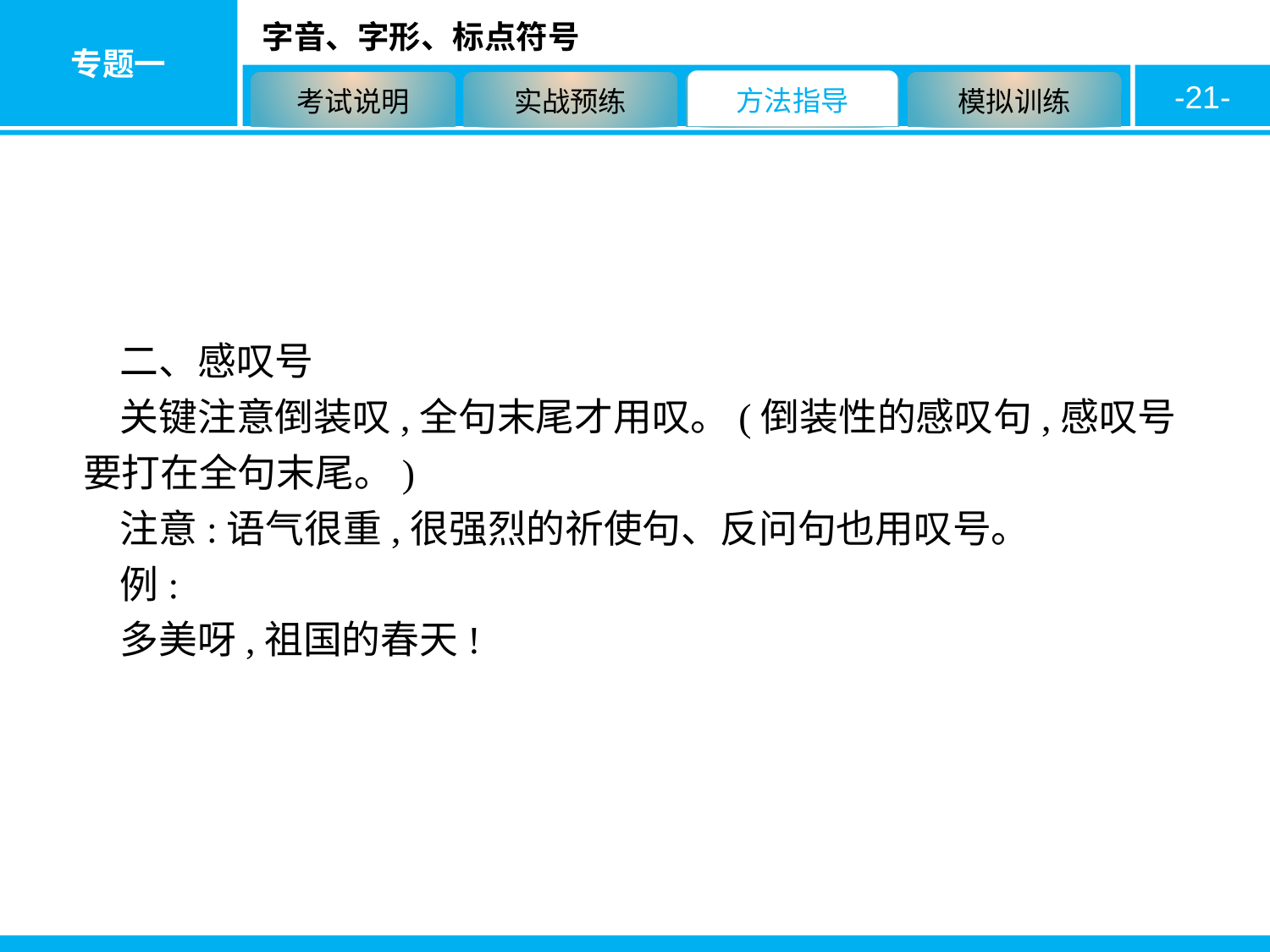

-21-
二、感叹号
关键注意倒装叹,全句末尾才用叹。(倒装性的感叹句,感叹号要打在全句末尾。)
注意:语气很重,很强烈的祈使句、反问句也用叹号。
例:
多美呀,祖国的春天!